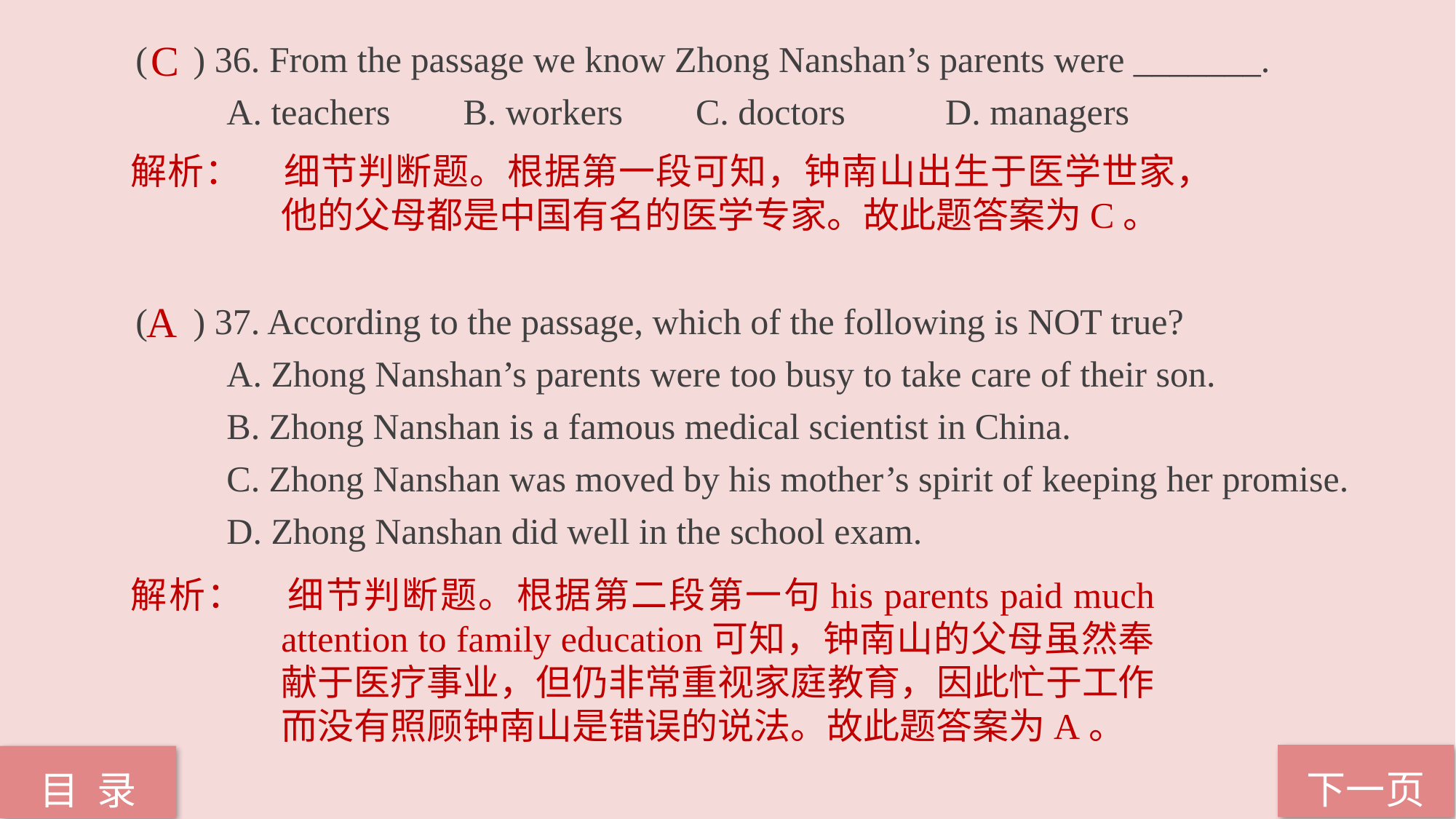

(     ) 36. From the passage we know Zhong Nanshan’s parents were _______.
          A. teachers        B. workers        C. doctors           D. managers

(     ) 37. According to the passage, which of the following is NOT true?
          A. Zhong Nanshan’s parents were too busy to take care of their son.
          B. Zhong Nanshan is a famous medical scientist in China.
          C. Zhong Nanshan was moved by his mother’s spirit of keeping her promise.
          D. Zhong Nanshan did well in the school exam.
C
解析：	细节判断题。根据第一段可知，钟南山出生于医学世家，他的父母都是中国有名的医学专家。故此题答案为C。
A
解析：	细节判断题。根据第二段第一句his parents paid much attention to family education可知，钟南山的父母虽然奉献于医疗事业，但仍非常重视家庭教育，因此忙于工作而没有照顾钟南山是错误的说法。故此题答案为A。